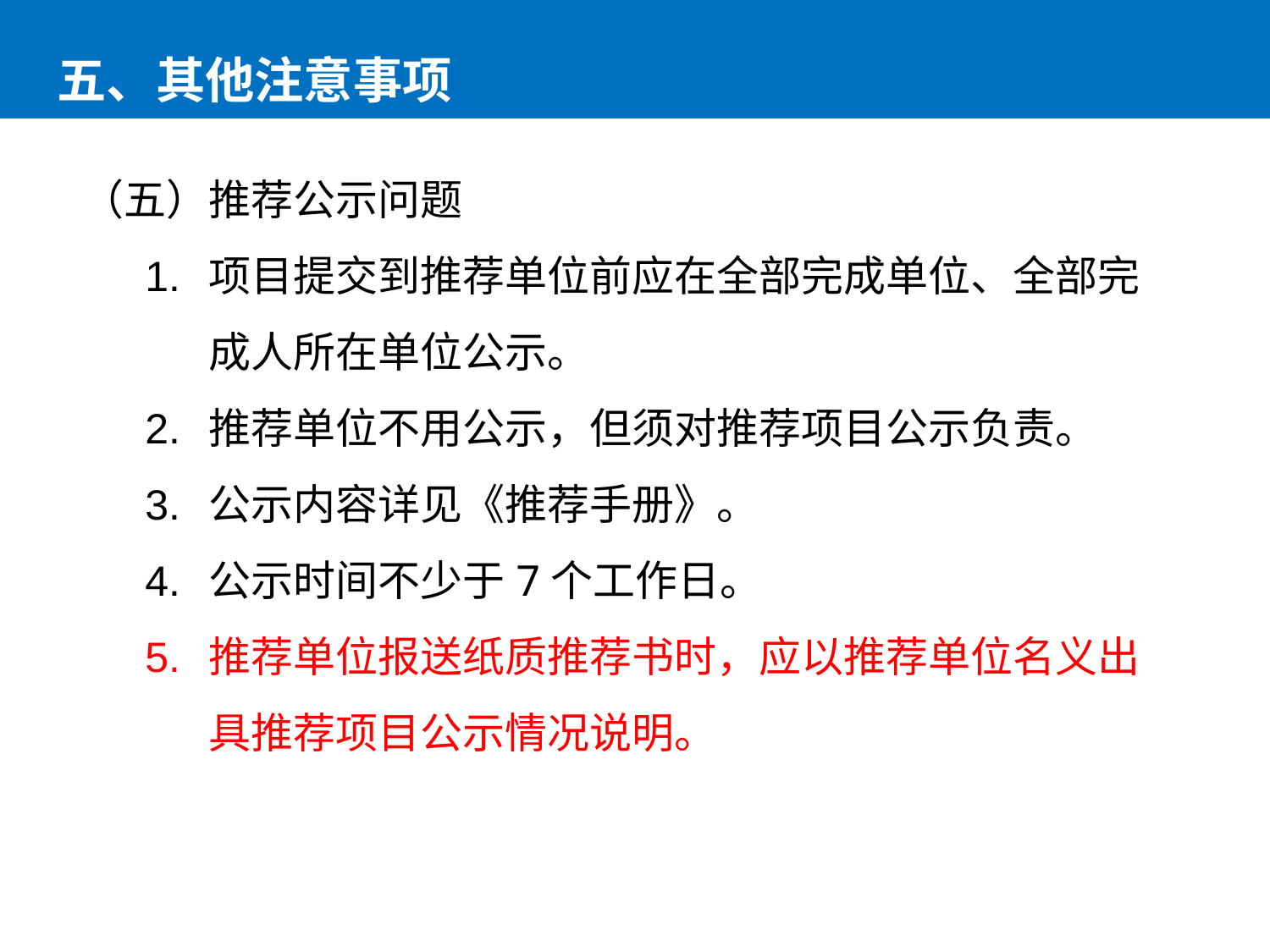

五、其他注意事项

（五）推荐公示问题
项目提交到推荐单位前应在全部完成单位、全部完成人所在单位公示。
推荐单位不用公示，但须对推荐项目公示负责。
公示内容详见《推荐手册》。
公示时间不少于7个工作日。
推荐单位报送纸质推荐书时，应以推荐单位名义出具推荐项目公示情况说明。